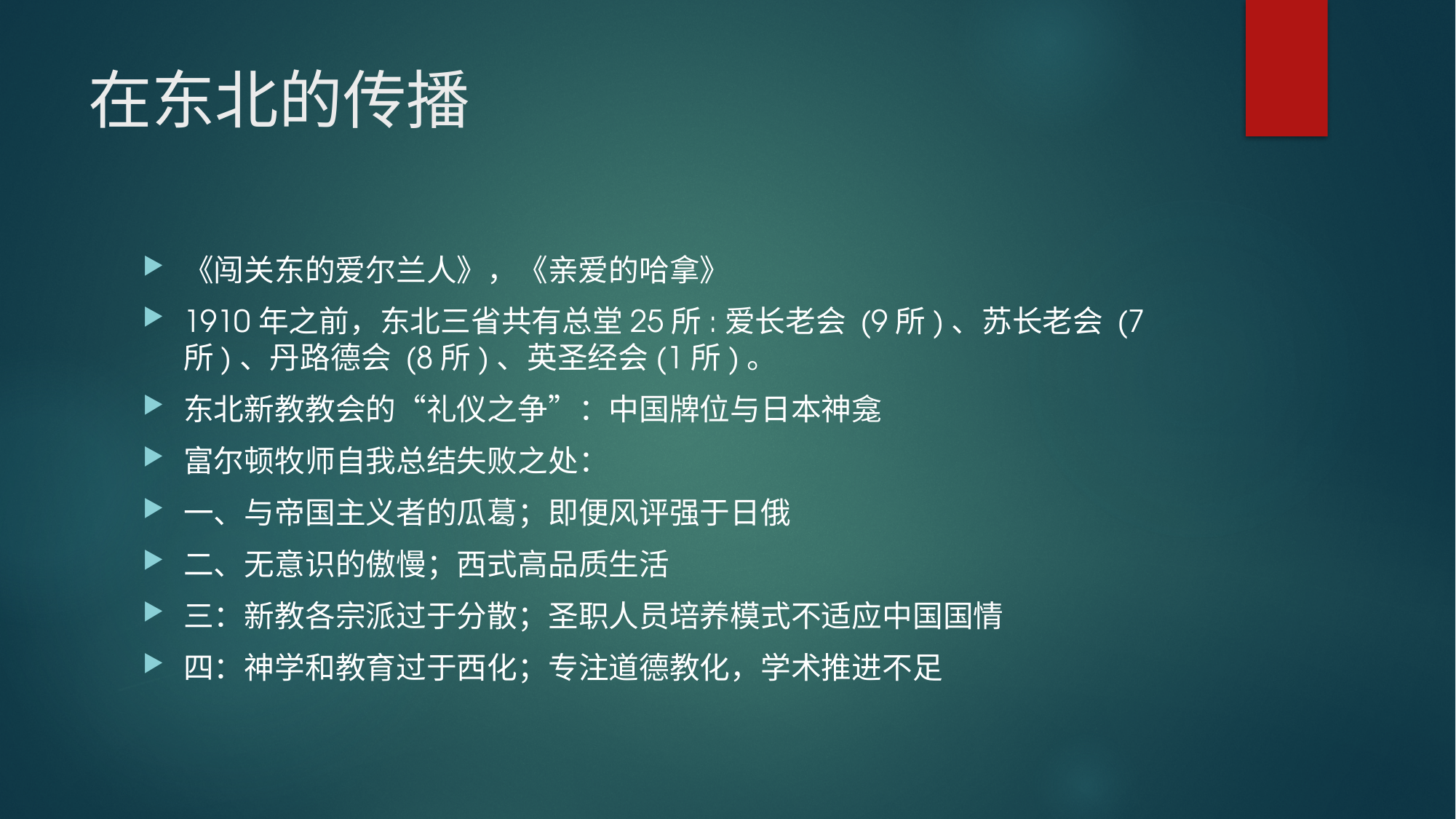

# 在东北的传播
《闯关东的爱尔兰人》，《亲爱的哈拿》
1910年之前，东北三省共有总堂25所:爱长老会 (9所)、苏长老会 (7所)、丹路德会 (8所)、英圣经会(1所)。
东北新教教会的“礼仪之争”：中国牌位与日本神龛
富尔顿牧师自我总结失败之处：
一、与帝国主义者的瓜葛；即便风评强于日俄
二、无意识的傲慢；西式高品质生活
三：新教各宗派过于分散；圣职人员培养模式不适应中国国情
四：神学和教育过于西化；专注道德教化，学术推进不足